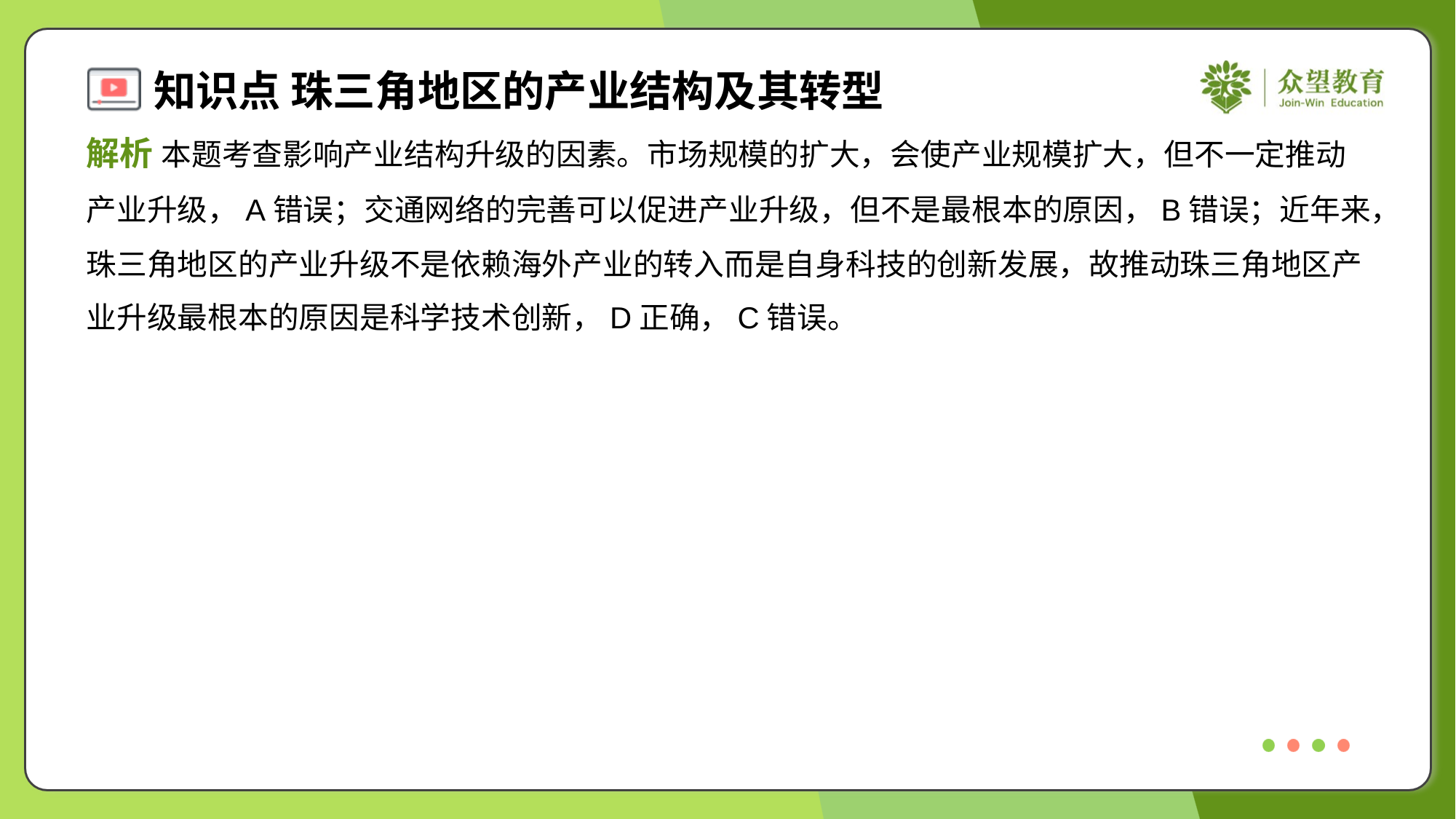

解析 本题考查影响产业结构升级的因素。市场规模的扩大，会使产业规模扩大，但不一定推动
产业升级，A错误；交通网络的完善可以促进产业升级，但不是最根本的原因，B错误；近年来，
珠三角地区的产业升级不是依赖海外产业的转入而是自身科技的创新发展，故推动珠三角地区产
业升级最根本的原因是科学技术创新，D正确，C错误。